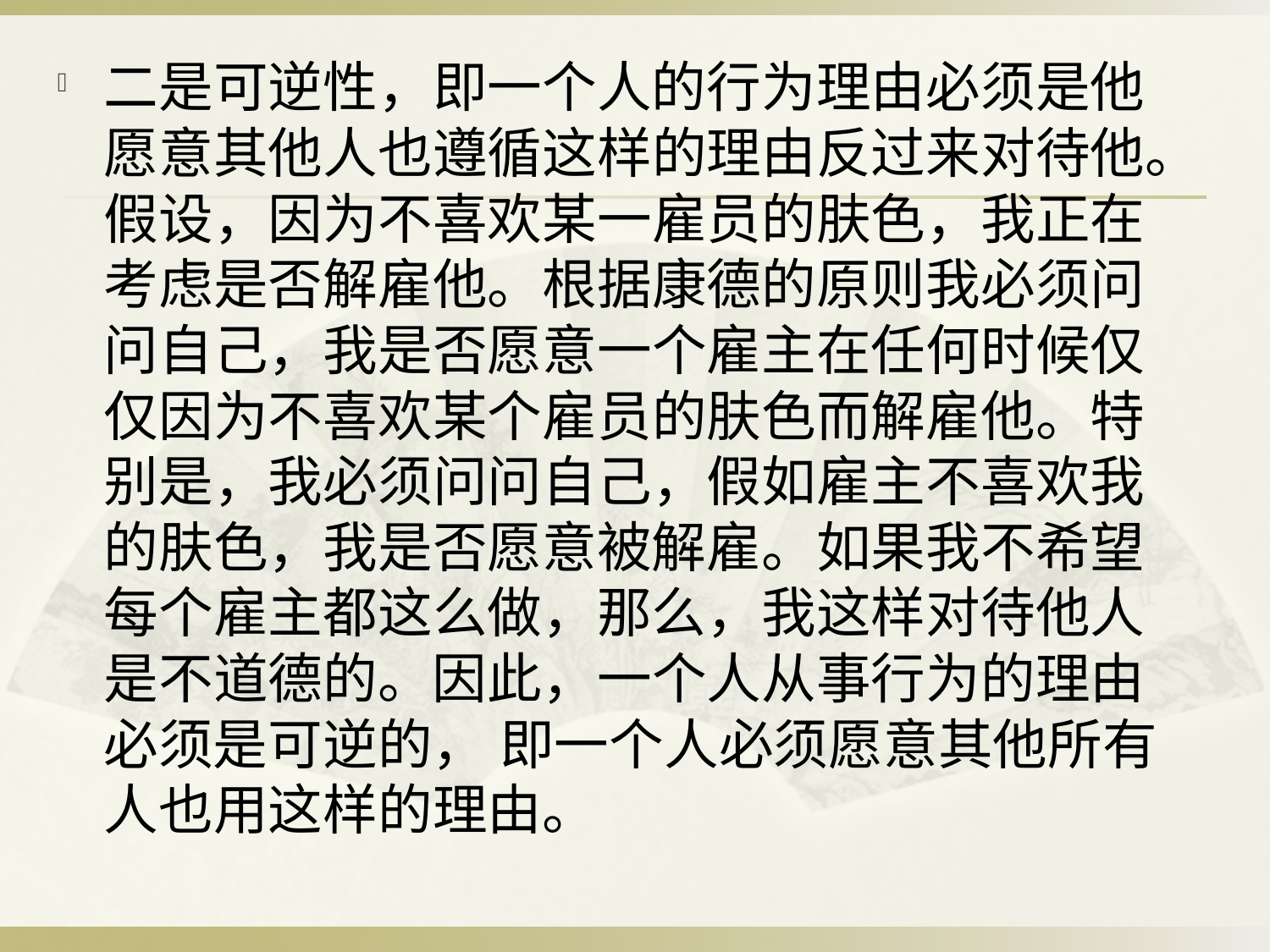

#
二是可逆性，即一个人的行为理由必须是他愿意其他人也遵循这样的理由反过来对待他。假设，因为不喜欢某一雇员的肤色，我正在考虑是否解雇他。根据康德的原则我必须问问自己，我是否愿意一个雇主在任何时候仅仅因为不喜欢某个雇员的肤色而解雇他。特别是，我必须问问自己，假如雇主不喜欢我的肤色，我是否愿意被解雇。如果我不希望每个雇主都这么做，那么，我这样对待他人是不道德的。因此，一个人从事行为的理由必须是可逆的， 即一个人必须愿意其他所有人也用这样的理由。